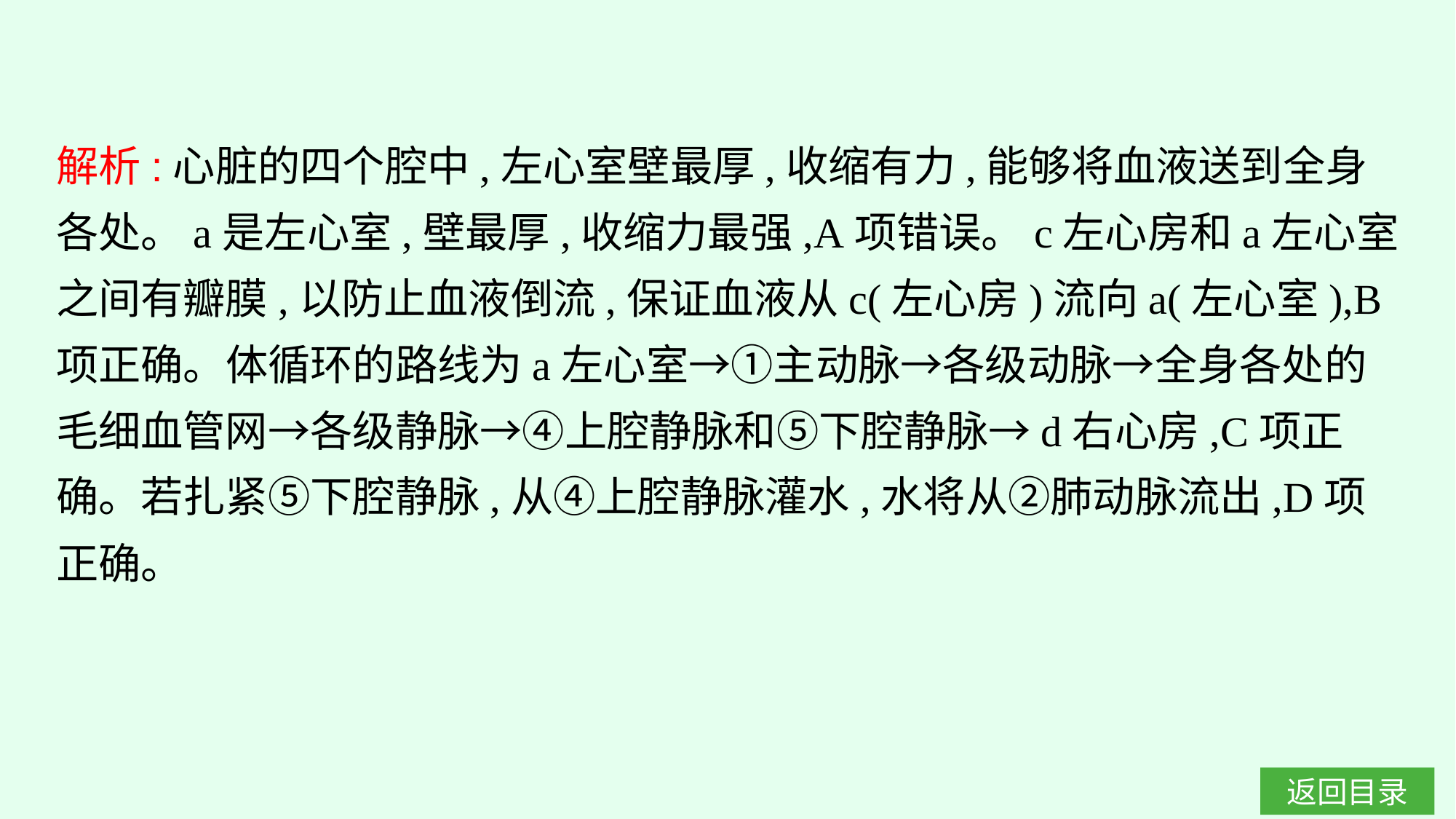

解析:心脏的四个腔中,左心室壁最厚,收缩有力,能够将血液送到全身各处。a是左心室,壁最厚,收缩力最强,A项错误。c左心房和a左心室之间有瓣膜,以防止血液倒流,保证血液从c(左心房)流向a(左心室),B项正确。体循环的路线为a左心室→①主动脉→各级动脉→全身各处的毛细血管网→各级静脉→④上腔静脉和⑤下腔静脉→d右心房,C项正确。若扎紧⑤下腔静脉,从④上腔静脉灌水,水将从②肺动脉流出,D项正确。